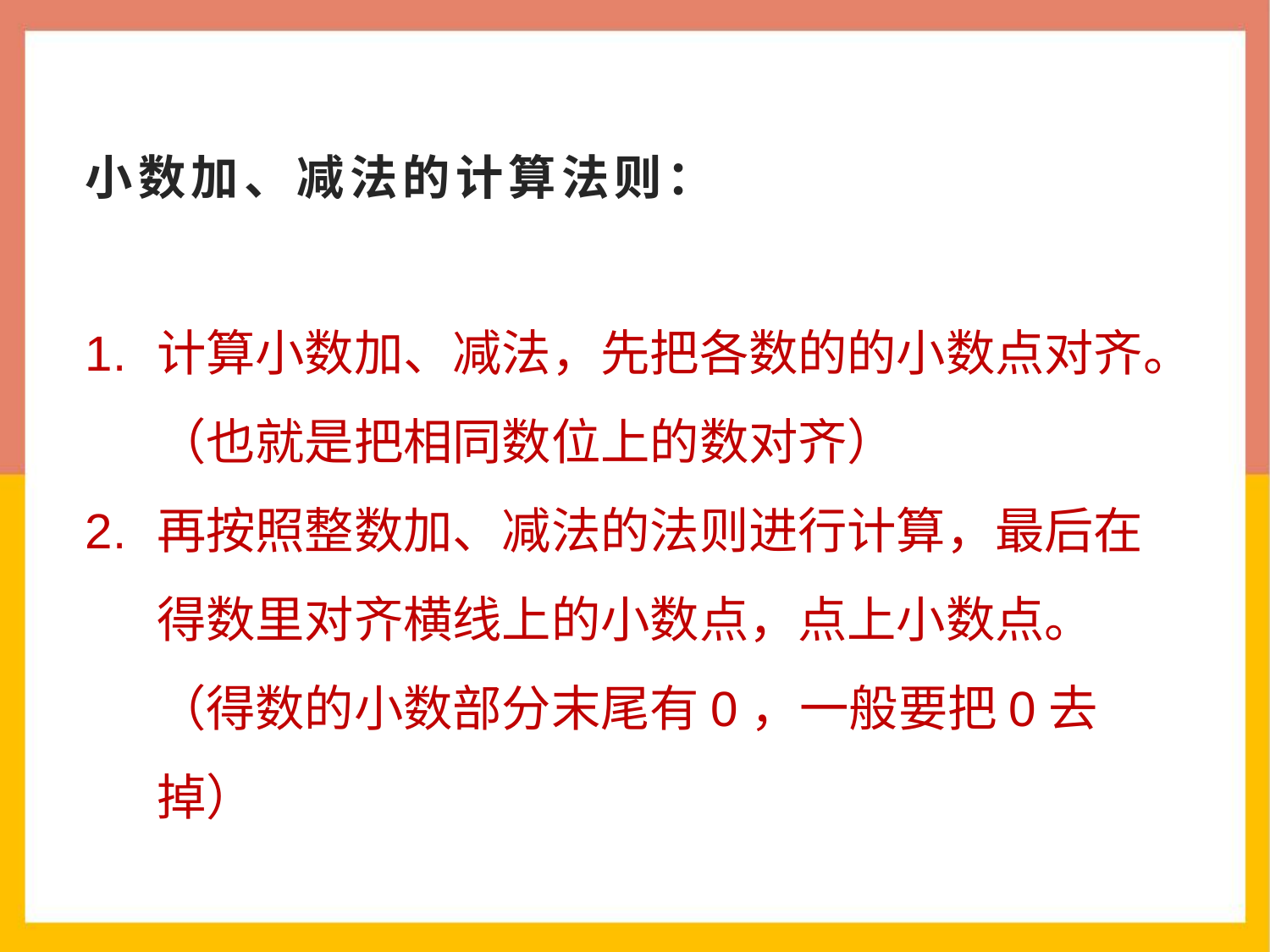

# 小数加、减法的计算法则：
计算小数加、减法，先把各数的的小数点对齐。（也就是把相同数位上的数对齐）
再按照整数加、减法的法则进行计算，最后在得数里对齐横线上的小数点，点上小数点。（得数的小数部分末尾有0，一般要把0去掉）